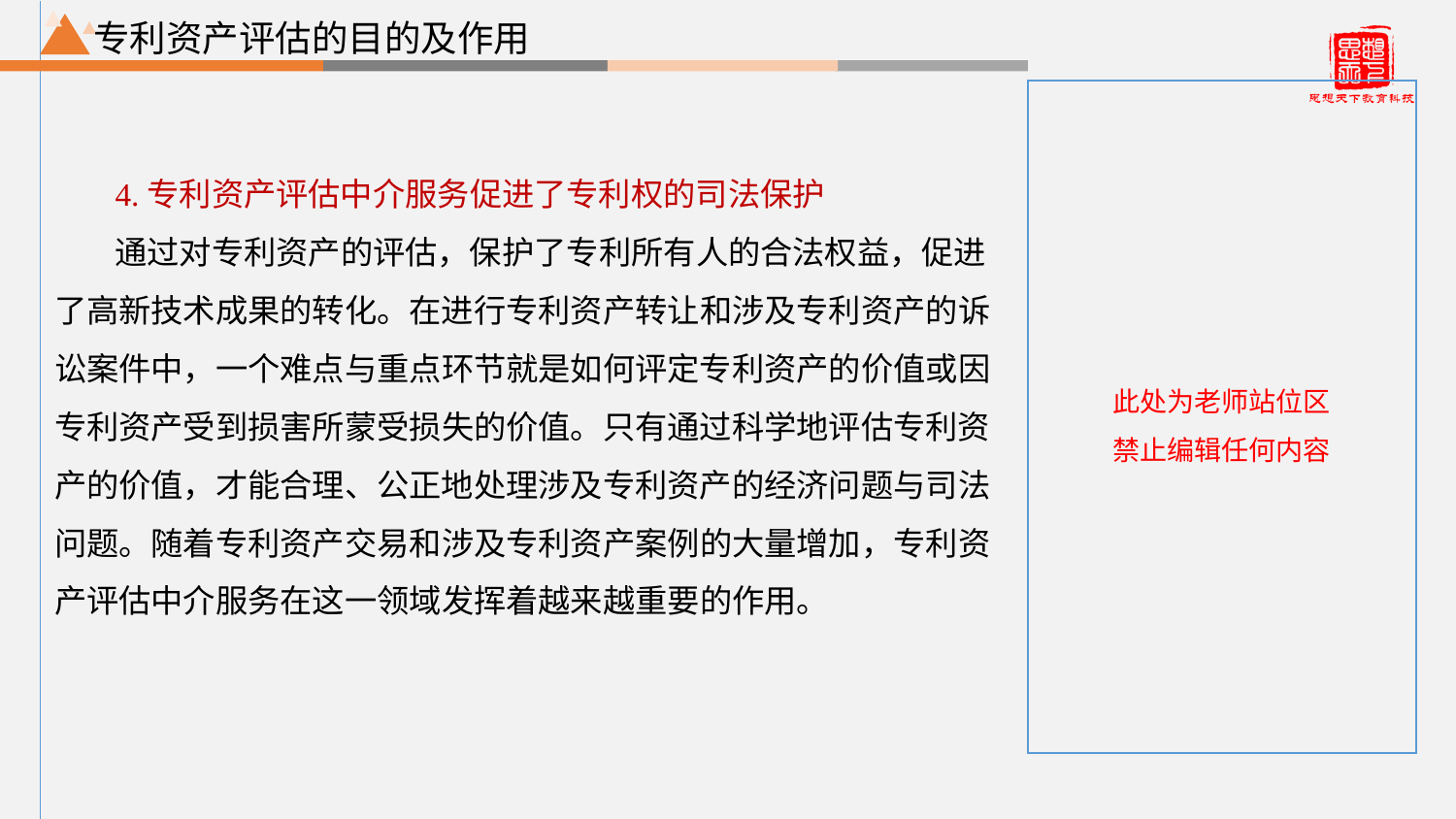

专利资产评估的目的及作用
4.专利资产评估中介服务促进了专利权的司法保护
通过对专利资产的评估，保护了专利所有人的合法权益，促进了高新技术成果的转化。在进行专利资产转让和涉及专利资产的诉讼案件中，一个难点与重点环节就是如何评定专利资产的价值或因专利资产受到损害所蒙受损失的价值。只有通过科学地评估专利资产的价值，才能合理、公正地处理涉及专利资产的经济问题与司法问题。随着专利资产交易和涉及专利资产案例的大量增加，专利资产评估中介服务在这一领域发挥着越来越重要的作用。

118